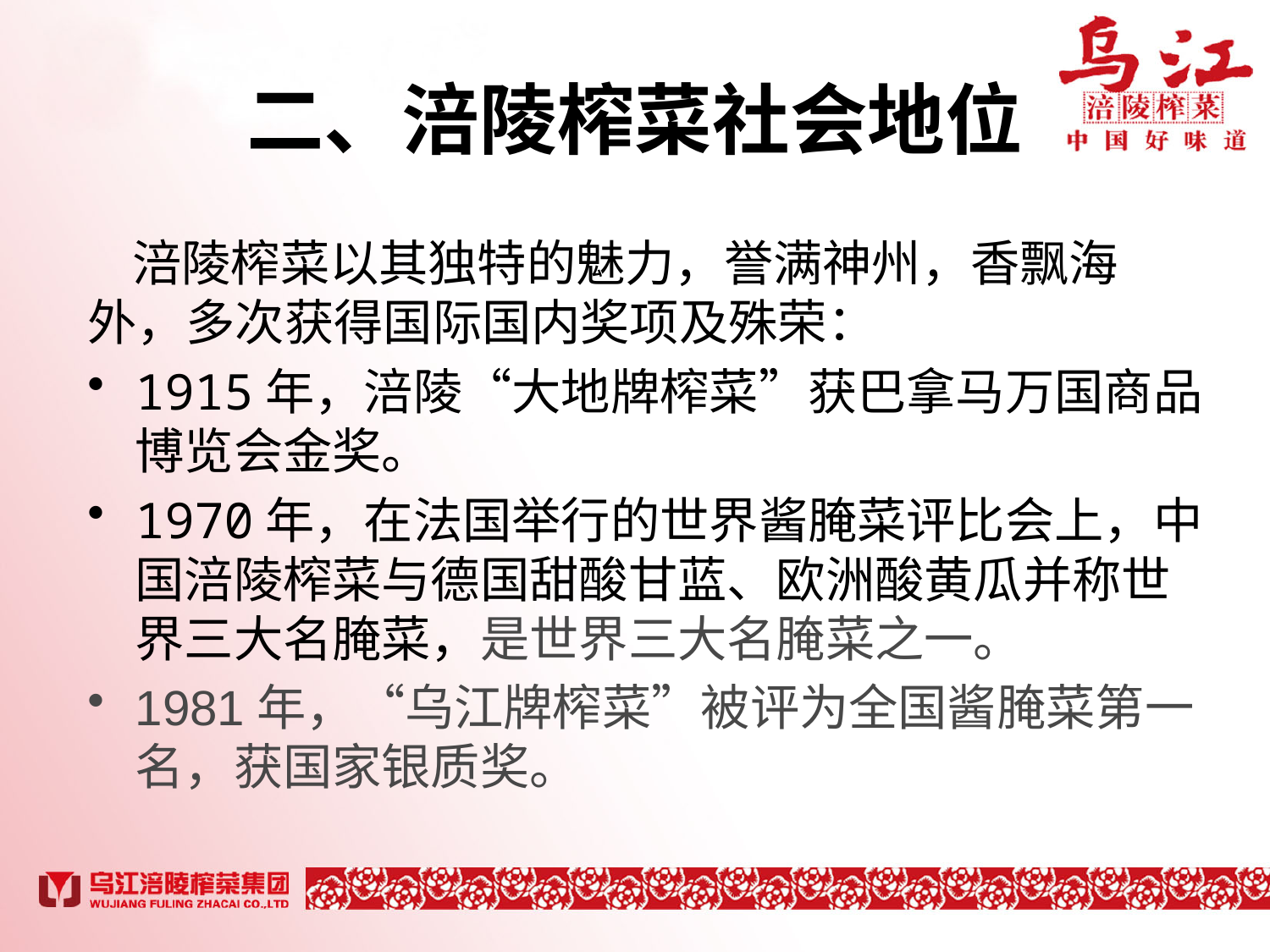

# 二、涪陵榨菜社会地位
   涪陵榨菜以其独特的魅力，誉满神州，香飘海外，多次获得国际国内奖项及殊荣：
1915年，涪陵“大地牌榨菜”获巴拿马万国商品博览会金奖。
1970年，在法国举行的世界酱腌菜评比会上，中国涪陵榨菜与德国甜酸甘蓝、欧洲酸黄瓜并称世界三大名腌菜，是世界三大名腌菜之一。
1981年，“乌江牌榨菜”被评为全国酱腌菜第一名，获国家银质奖。